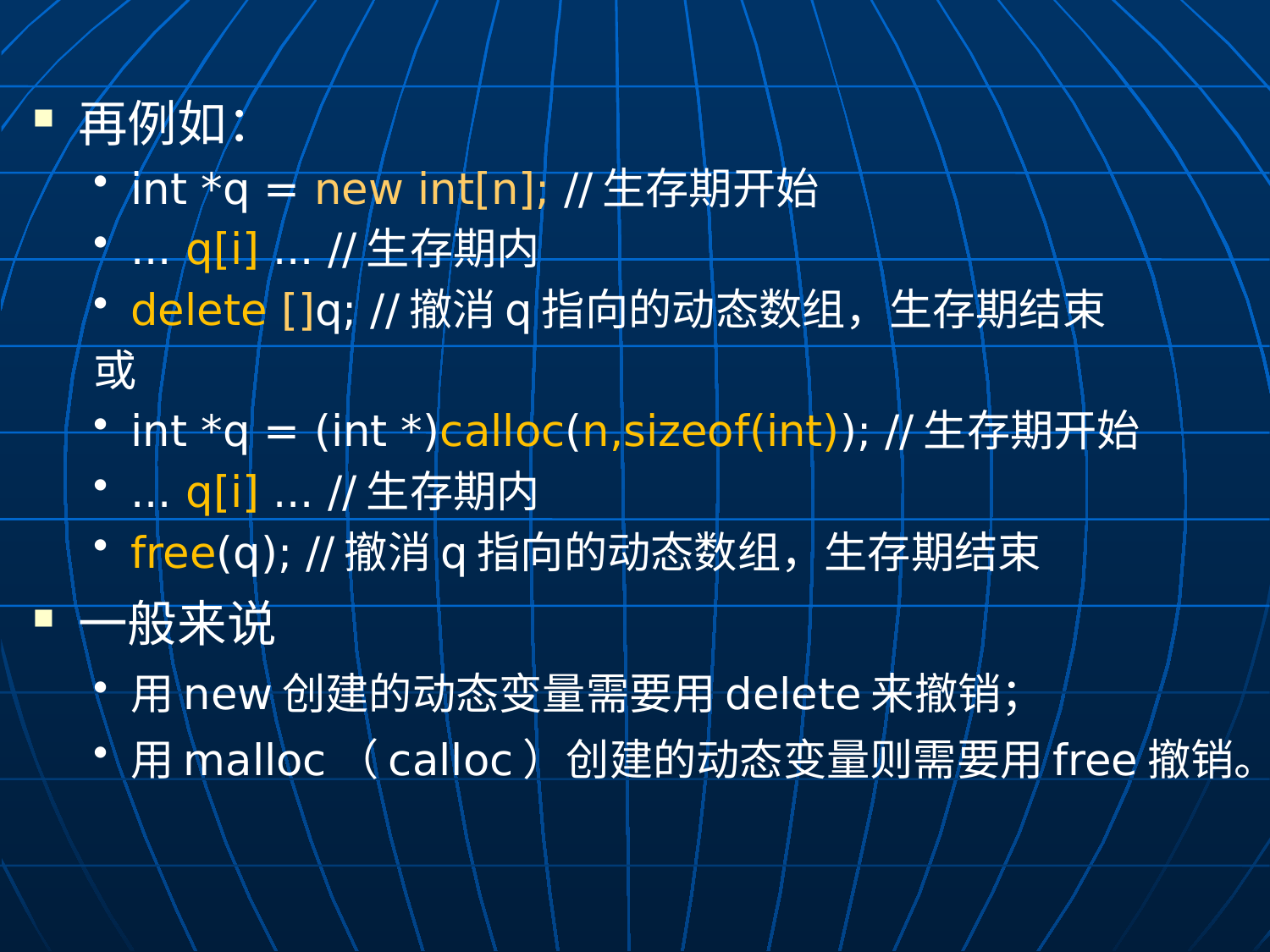

再例如：
int *q = new int[n]; //生存期开始
... q[i] ... //生存期内
delete []q; //撤消q指向的动态数组，生存期结束
或
int *q = (int *)calloc(n,sizeof(int)); //生存期开始
... q[i] ... //生存期内
free(q); //撤消q指向的动态数组，生存期结束
一般来说
用new创建的动态变量需要用delete来撤销；
用malloc（calloc）创建的动态变量则需要用free撤销。